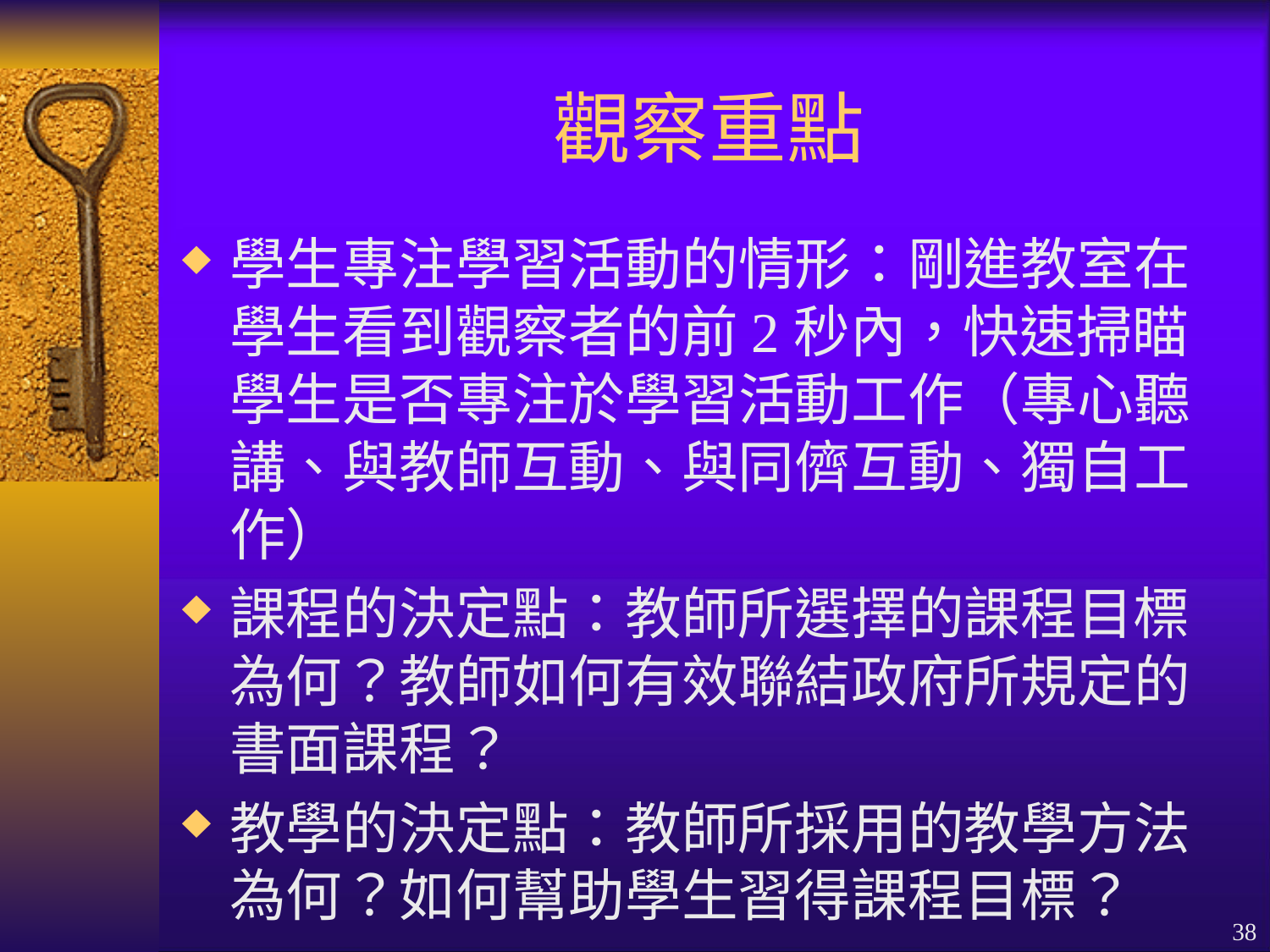

# 觀察重點
學生專注學習活動的情形：剛進教室在學生看到觀察者的前2秒內，快速掃瞄學生是否專注於學習活動工作（專心聽講、與教師互動、與同儕互動、獨自工作）
課程的決定點：教師所選擇的課程目標為何？教師如何有效聯結政府所規定的書面課程？
教學的決定點：教師所採用的教學方法為何？如何幫助學生習得課程目標？
38